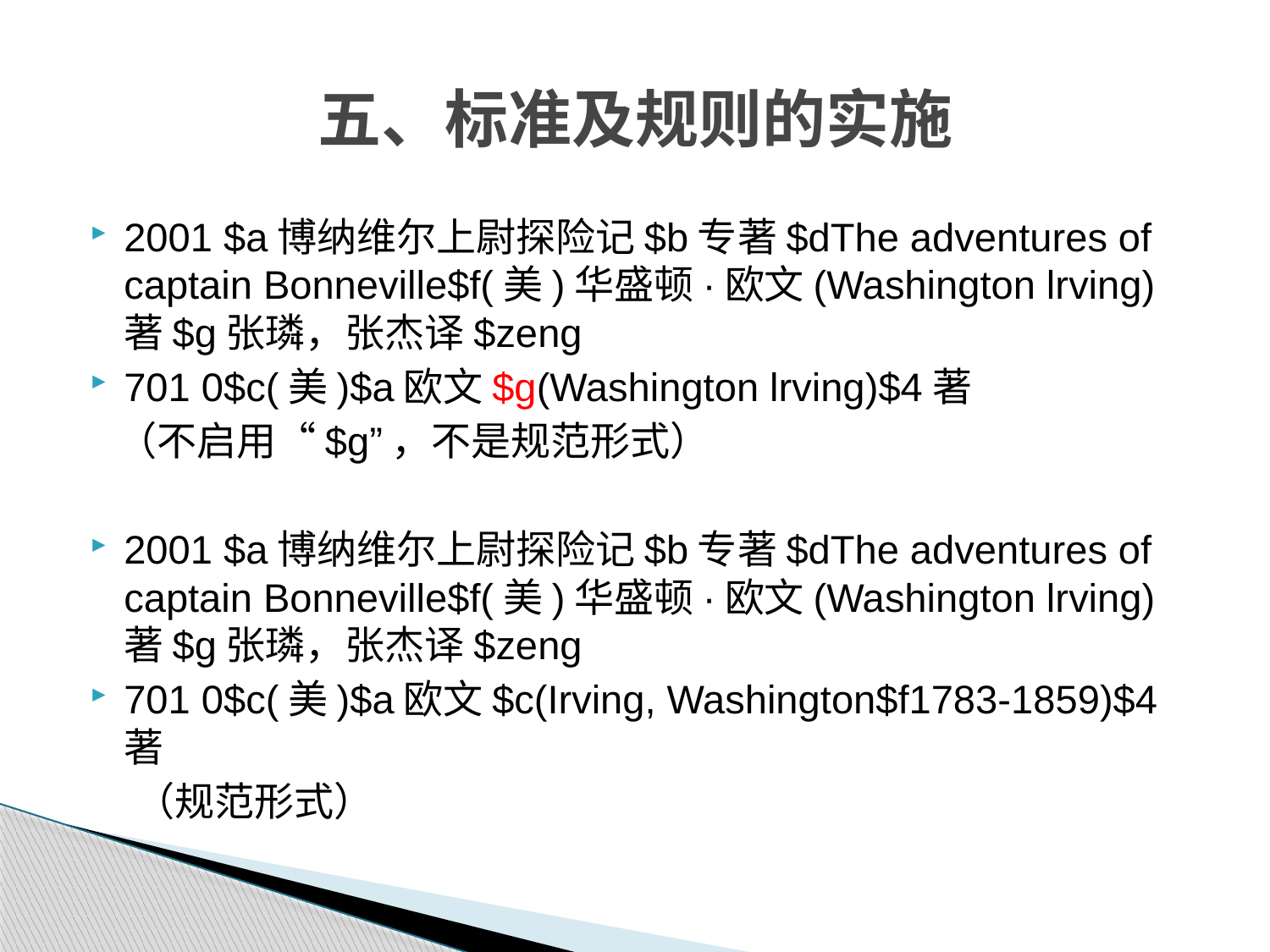

# 五、标准及规则的实施
2001 $a博纳维尔上尉探险记$b专著$dThe adventures of captain Bonneville$f(美)华盛顿·欧文(Washington lrving)著$g张璘，张杰译$zeng
701 0$c(美)$a欧文$g(Washington lrving)$4著
  （不启用“$g”，不是规范形式）

2001 $a博纳维尔上尉探险记$b专著$dThe adventures of captain Bonneville$f(美)华盛顿·欧文(Washington lrving)著$g张璘，张杰译$zeng
701 0$c(美)$a欧文$c(Irving, Washington$f1783-1859)$4著
    （规范形式）